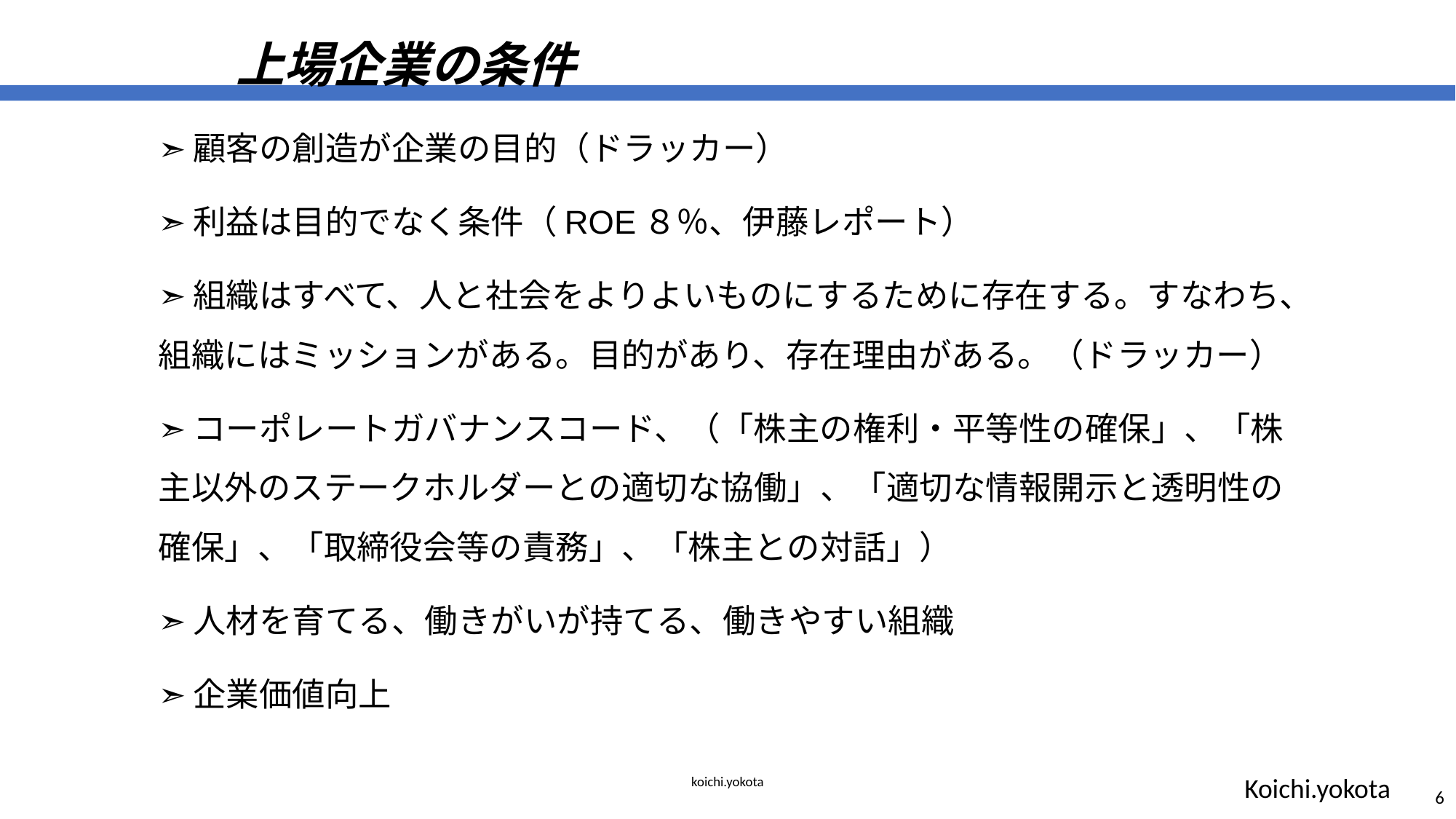

koichi.yokota
# 上場企業の条件
➣顧客の創造が企業の目的（ドラッカー）
➣利益は目的でなく条件（ROE８％、伊藤レポート）
➣組織はすべて、人と社会をよりよいものにするために存在する。すなわち、組織にはミッションがある。目的があり、存在理由がある。（ドラッカー）
➣コーポレートガバナンスコード、（「株主の権利・平等性の確保」、「株主以外のステークホルダーとの適切な協働」、「適切な情報開示と透明性の確保」、「取締役会等の責務」、「株主との対話」）
➣人材を育てる、働きがいが持てる、働きやすい組織
➣企業価値向上

Koichi.yokota
6